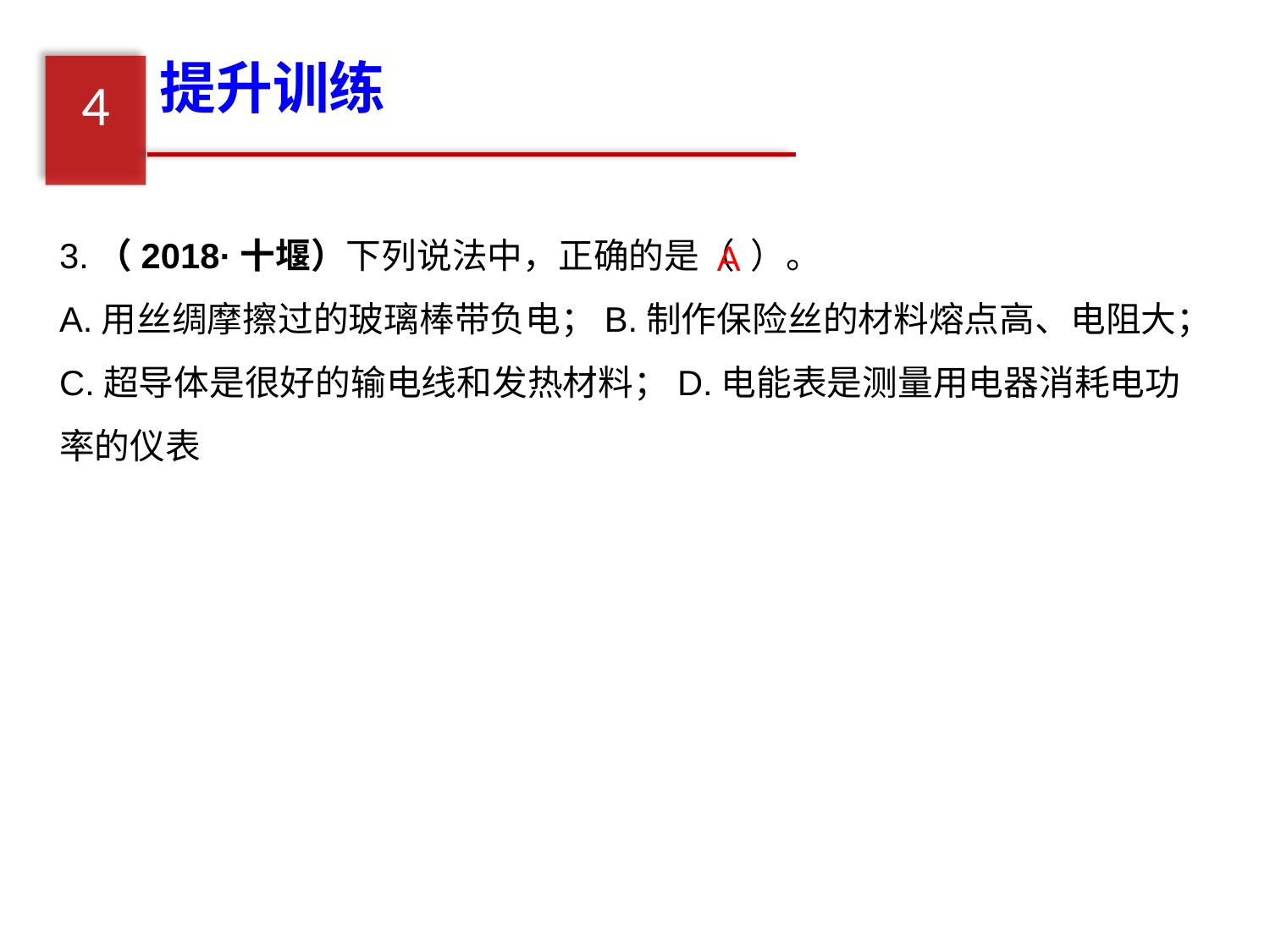

提升训练

4
3.（2018·十堰）下列说法中，正确的是（  ）。
A.用丝绸摩擦过的玻璃棒带负电；B.制作保险丝的材料熔点高、电阻大；
C.超导体是很好的输电线和发热材料；D.电能表是测量用电器消耗电功率的仪表
A